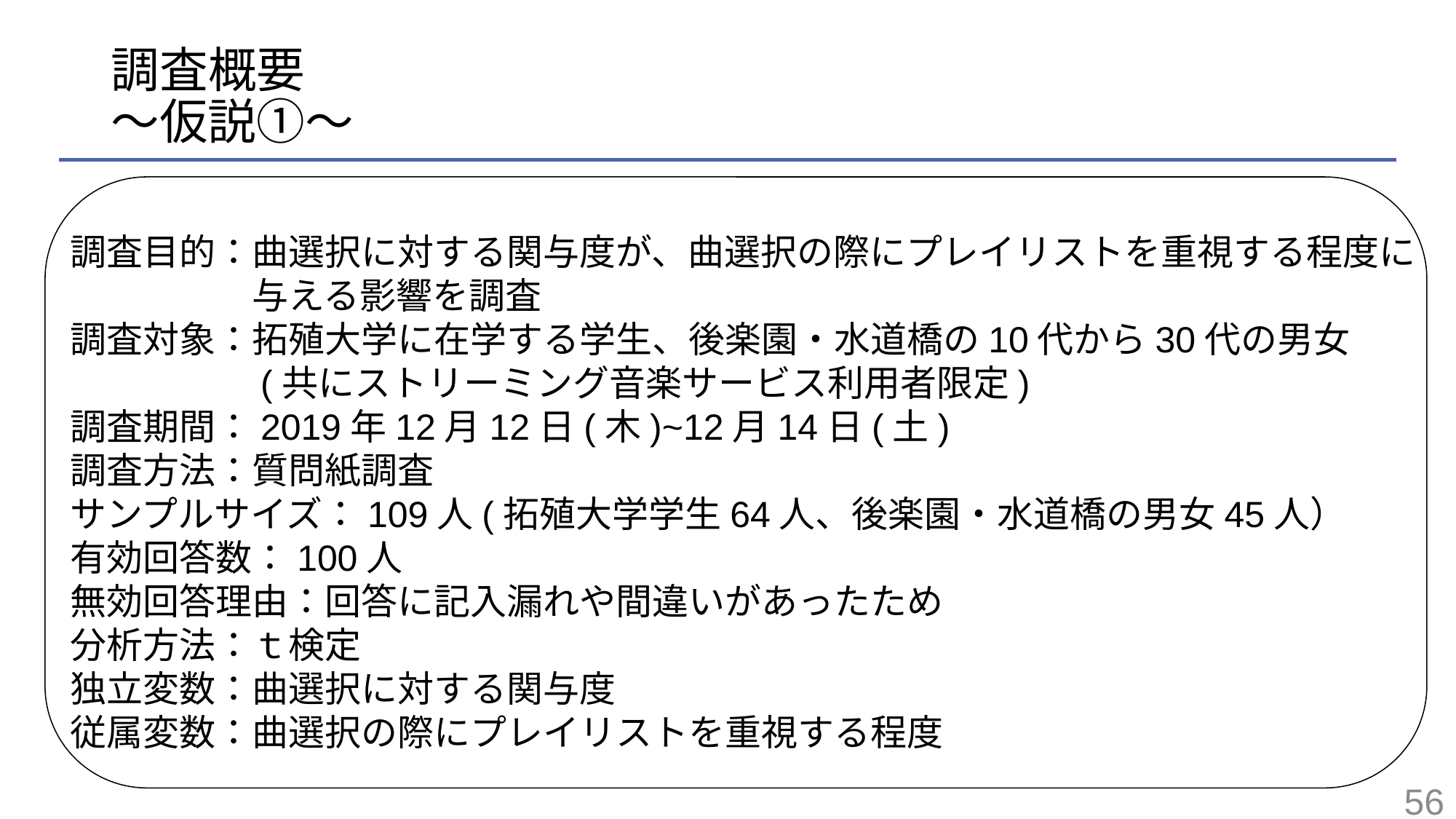

# 調査概要 〜仮説①〜

調査目的：曲選択に対する関与度が、曲選択の際にプレイリストを重視する程度に
　　　　　与える影響を調査
調査対象：拓殖大学に在学する学生、後楽園・水道橋の10代から30代の男女
　　　　　(共にストリーミング音楽サービス利用者限定)
調査期間：2019年12月12日(木)~12月14日(土)
調査方法：質問紙調査
サンプルサイズ：109人(拓殖大学学生64人、後楽園・水道橋の男女45人）
有効回答数：100人
無効回答理由：回答に記入漏れや間違いがあったため
分析方法：ｔ検定
独立変数：曲選択に対する関与度
従属変数：曲選択の際にプレイリストを重視する程度

56